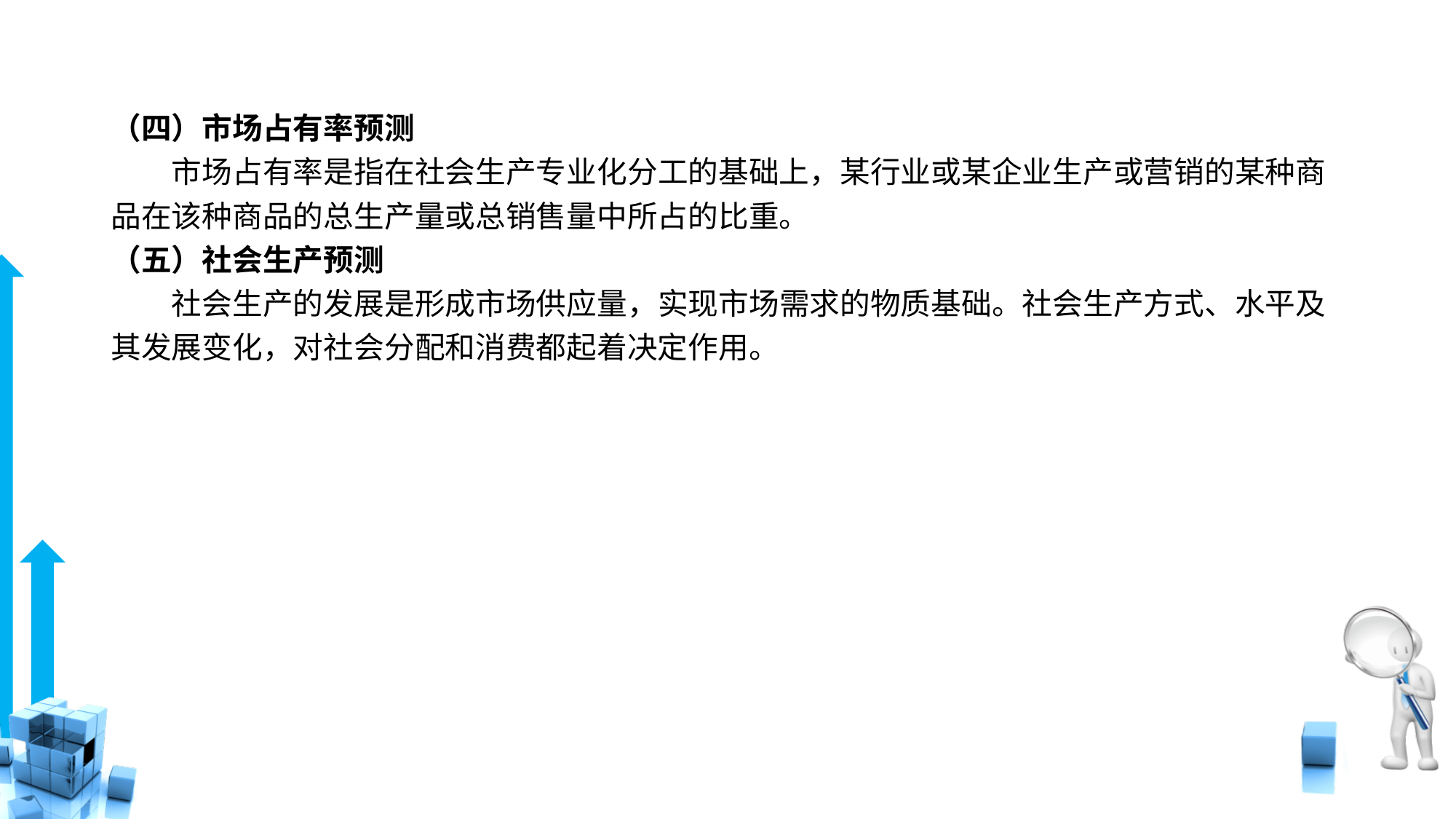

# （四）市场占有率预测
　　市场占有率是指在社会生产专业化分工的基础上，某行业或某企业生产或营销的某种商品在该种商品的总生产量或总销售量中所占的比重。
（五）社会生产预测
　　社会生产的发展是形成市场供应量，实现市场需求的物质基础。社会生产方式、水平及其发展变化，对社会分配和消费都起着决定作用。